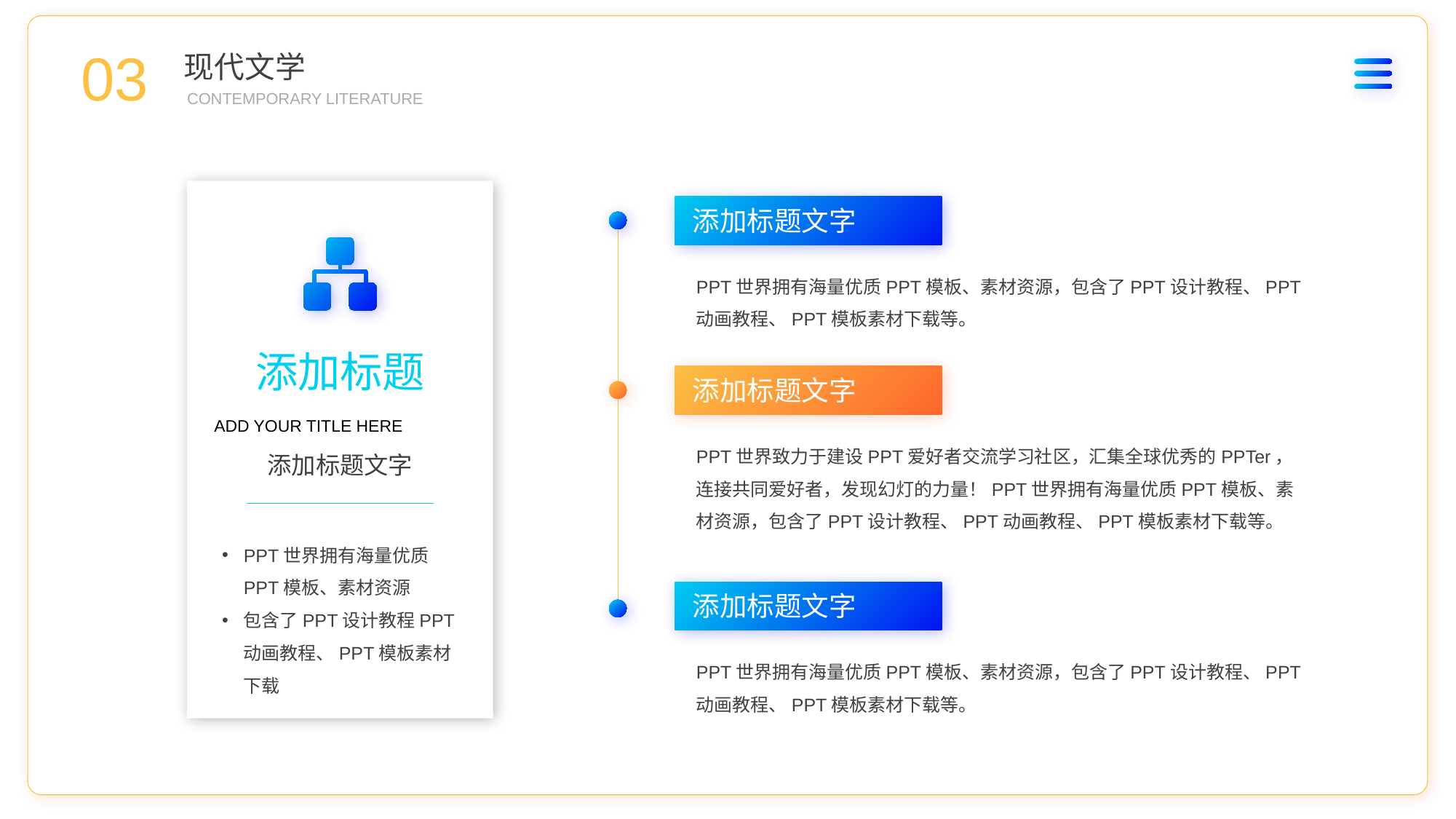

03
现代文学

CONTEMPORARY LITERATURE

添加标题文字

PPT世界拥有海量优质PPT模板、素材资源，包含了PPT设计教程、PPT动画教程、PPT模板素材下载等。
添加标题

添加标题文字

ADD YOUR TITLE HERE
PPT世界致力于建设PPT爱好者交流学习社区，汇集全球优秀的PPTer，连接共同爱好者，发现幻灯的力量！PPT世界拥有海量优质PPT模板、素材资源，包含了PPT设计教程、PPT动画教程、PPT模板素材下载等。
添加标题文字
PPT世界拥有海量优质PPT模板、素材资源
包含了PPT设计教程PPT动画教程、PPT模板素材下载

添加标题文字

PPT世界拥有海量优质PPT模板、素材资源，包含了PPT设计教程、PPT动画教程、PPT模板素材下载等。